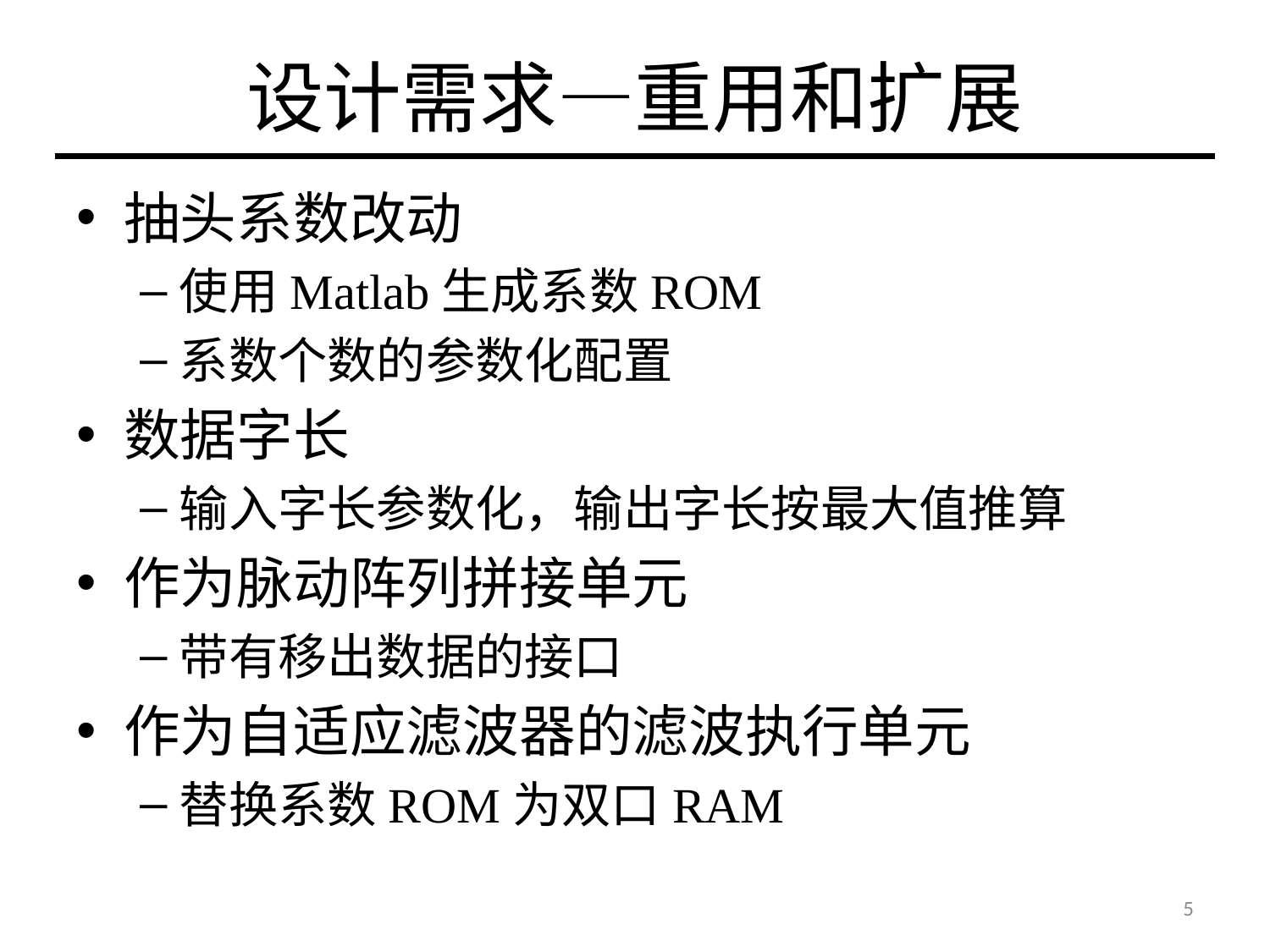

# 设计需求—重用和扩展
抽头系数改动
使用Matlab生成系数ROM
系数个数的参数化配置
数据字长
输入字长参数化，输出字长按最大值推算
作为脉动阵列拼接单元
带有移出数据的接口
作为自适应滤波器的滤波执行单元
替换系数ROM为双口RAM

5